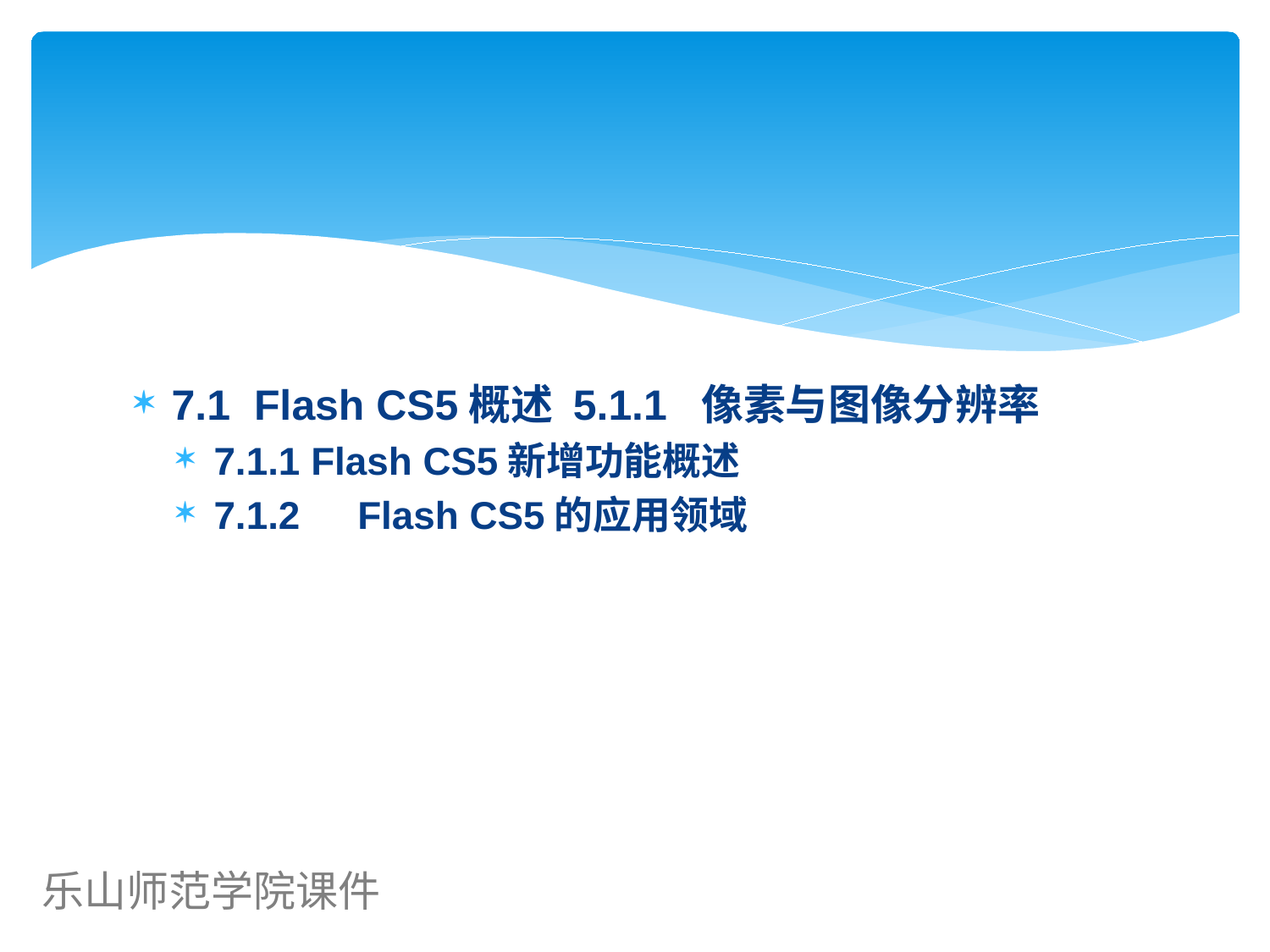

#
7.1  Flash CS5概述 5.1.1  像素与图像分辨率
7.1.1 Flash CS5新增功能概述
7.1.2　Flash CS5的应用领域